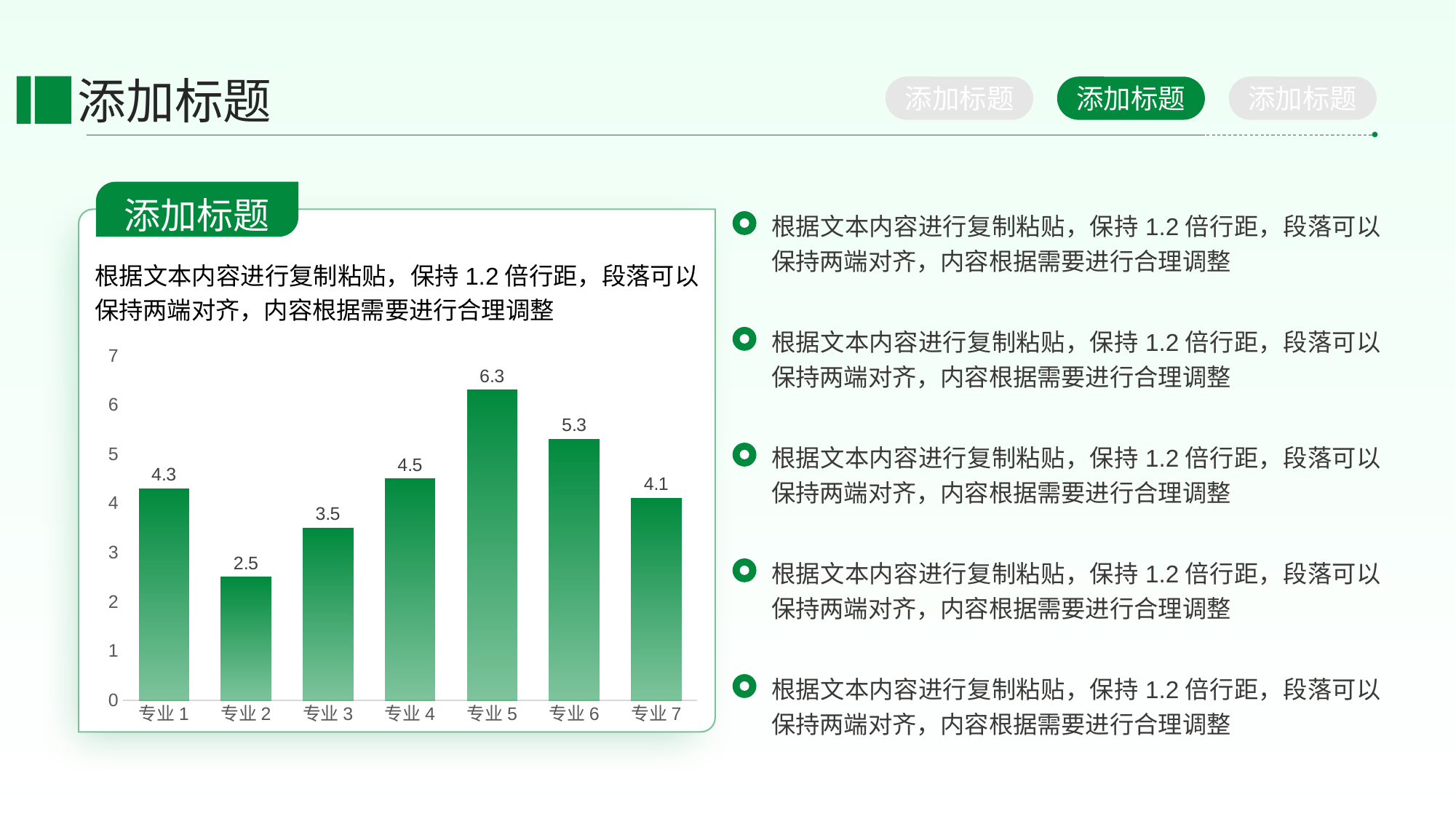

添加标题

添加标题
添加标题
添加标题

添加标题

根据文本内容进行复制粘贴，保持1.2倍行距，段落可以保持两端对齐，内容根据需要进行合理调整

### Chart

| Category | 系列 1 |
|---|---|
| 专业1 | 4.3 |
| 专业2 | 2.5 |
| 专业3 | 3.5 |
| 专业4 | 4.5 |
| 专业5 | 6.3 |
| 专业6 | 5.3 |
| 专业7 | 4.1 |
根据文本内容进行复制粘贴，保持1.2倍行距，段落可以保持两端对齐，内容根据需要进行合理调整

根据文本内容进行复制粘贴，保持1.2倍行距，段落可以保持两端对齐，内容根据需要进行合理调整

根据文本内容进行复制粘贴，保持1.2倍行距，段落可以保持两端对齐，内容根据需要进行合理调整

根据文本内容进行复制粘贴，保持1.2倍行距，段落可以保持两端对齐，内容根据需要进行合理调整

根据文本内容进行复制粘贴，保持1.2倍行距，段落可以保持两端对齐，内容根据需要进行合理调整